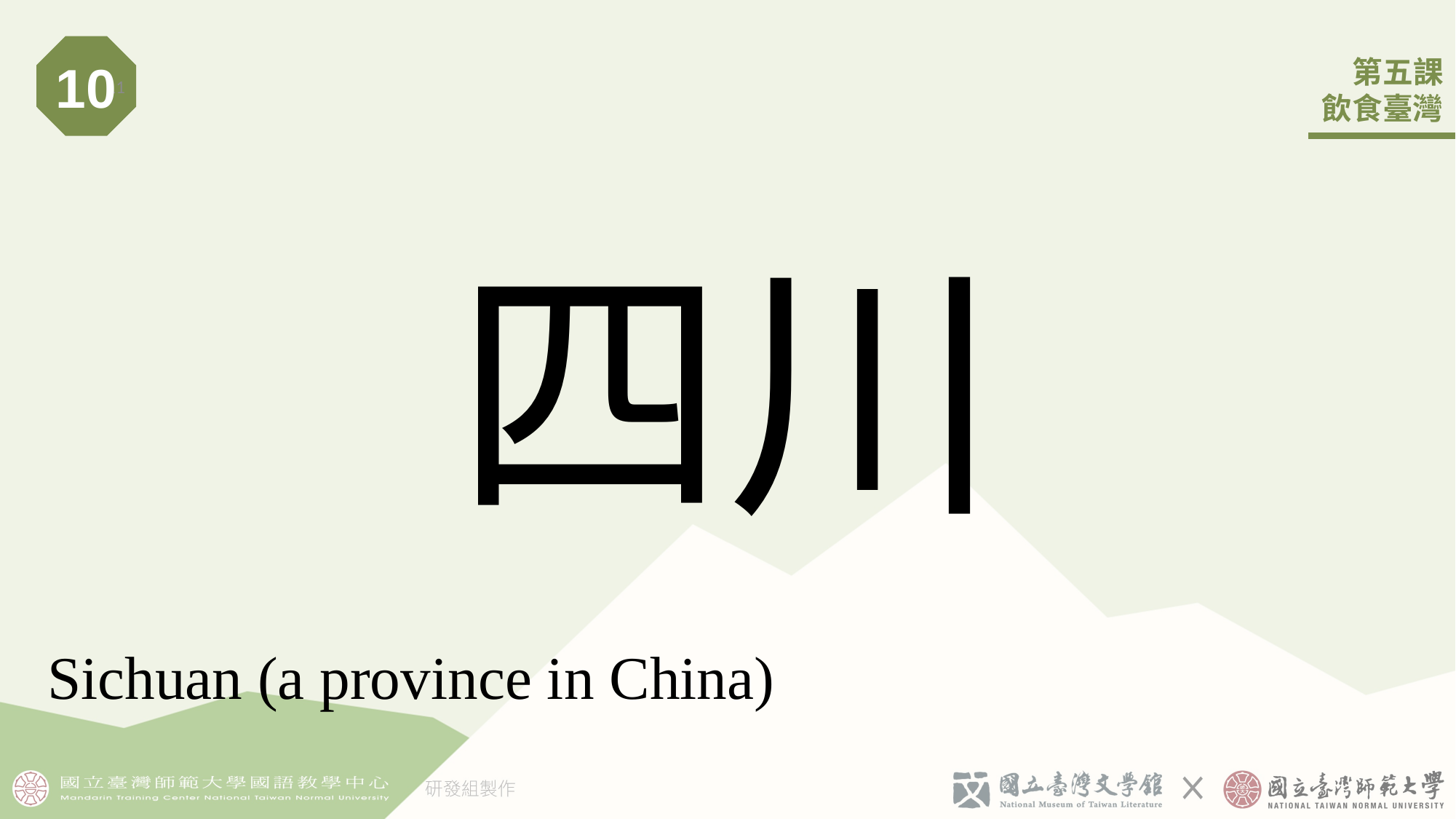

10
11
# 四川
Sichuan (a province in China)